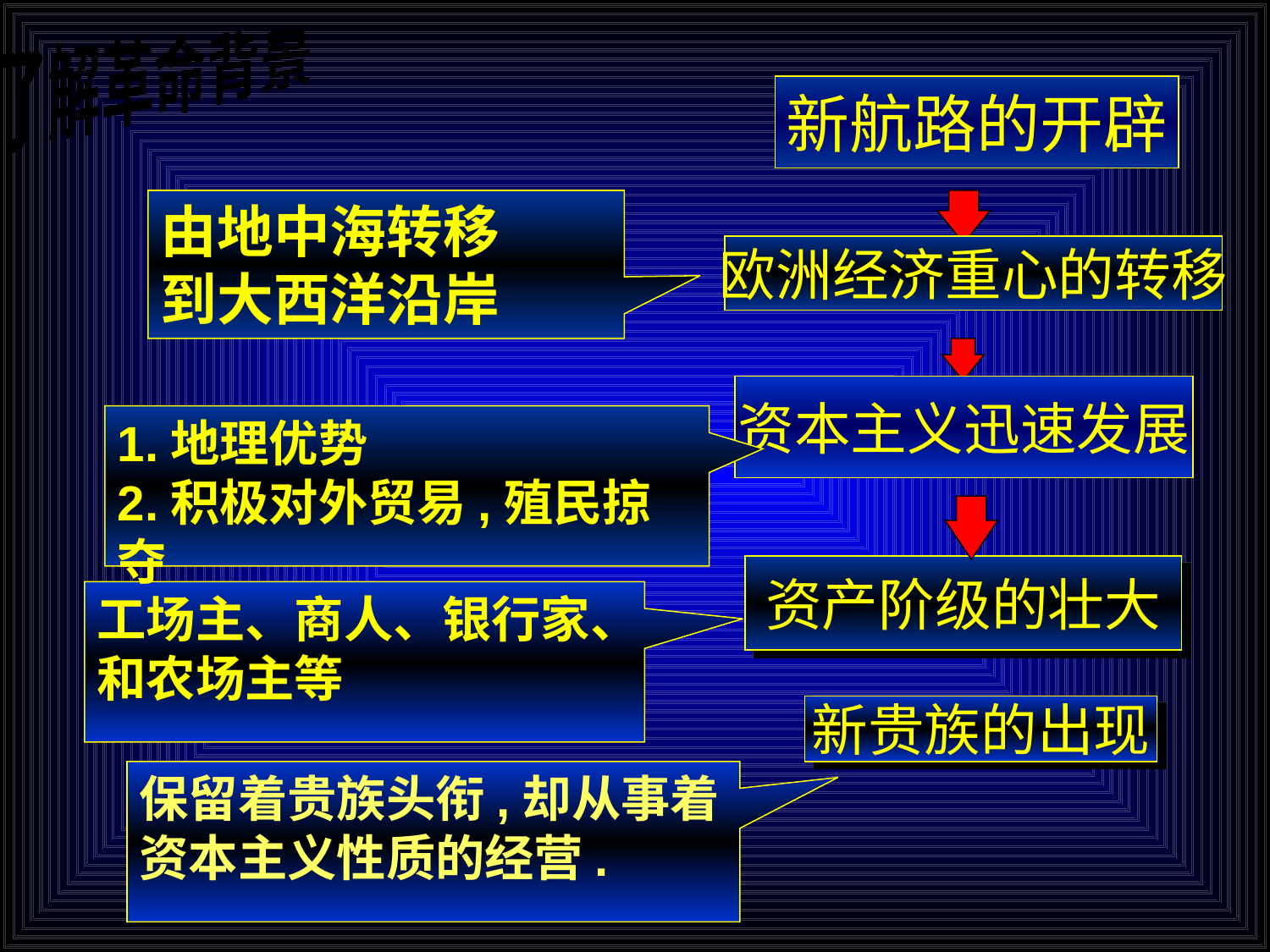

了解革命背景
新航路的开辟
由地中海转移
到大西洋沿岸

欧洲经济重心的转移

资本主义迅速发展
1.地理优势
2.积极对外贸易,殖民掠夺

资产阶级的壮大
工场主、商人、银行家、和农场主等
新贵族的出现
保留着贵族头衔,却从事着资本主义性质的经营.